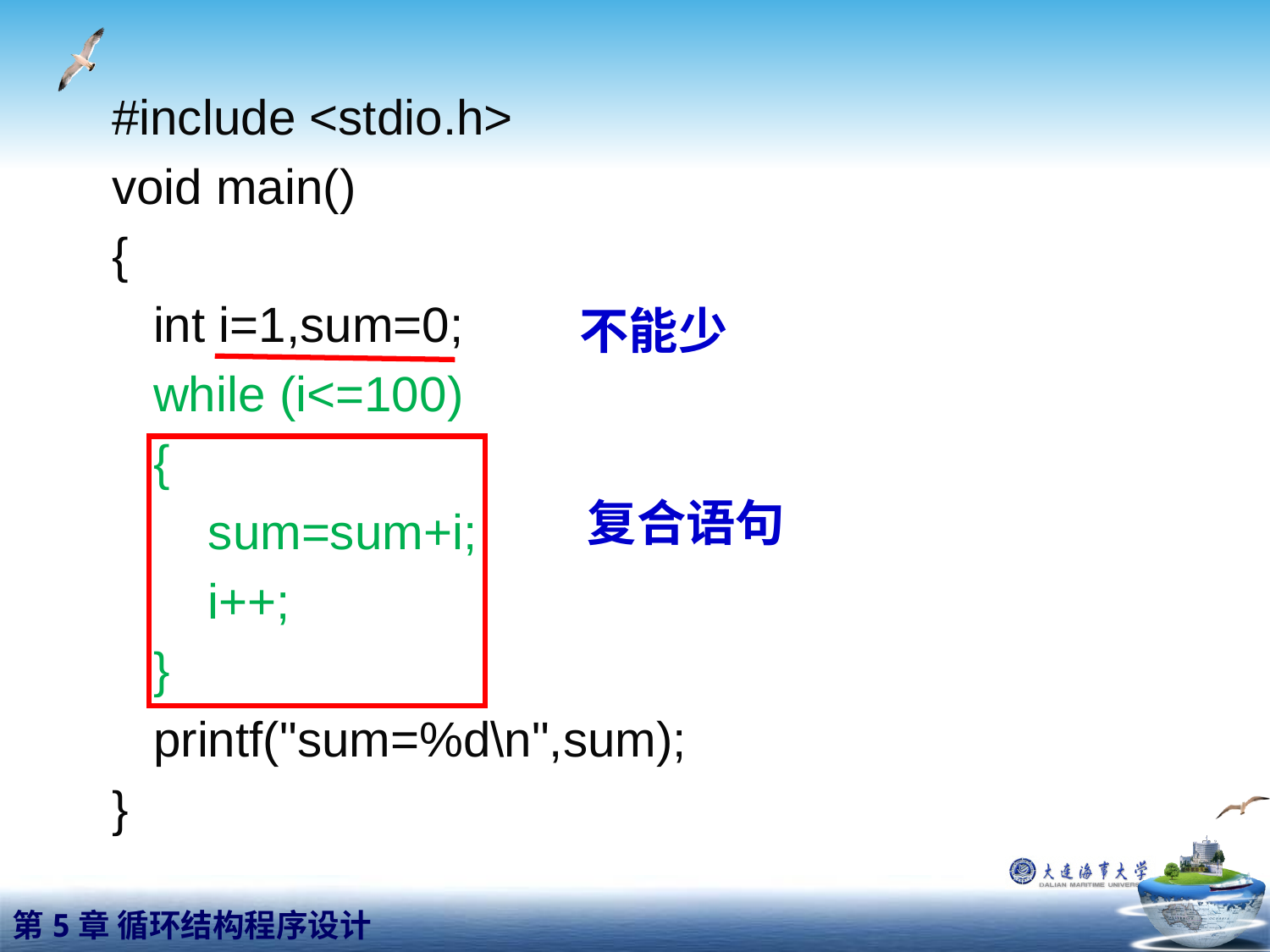

#include <stdio.h>
void main()
{
   int i=1,sum=0;
   while (i<=100)
   {
       sum=sum+i;
       i++;
   }
   printf("sum=%d\n",sum);
}
不能少

复合语句